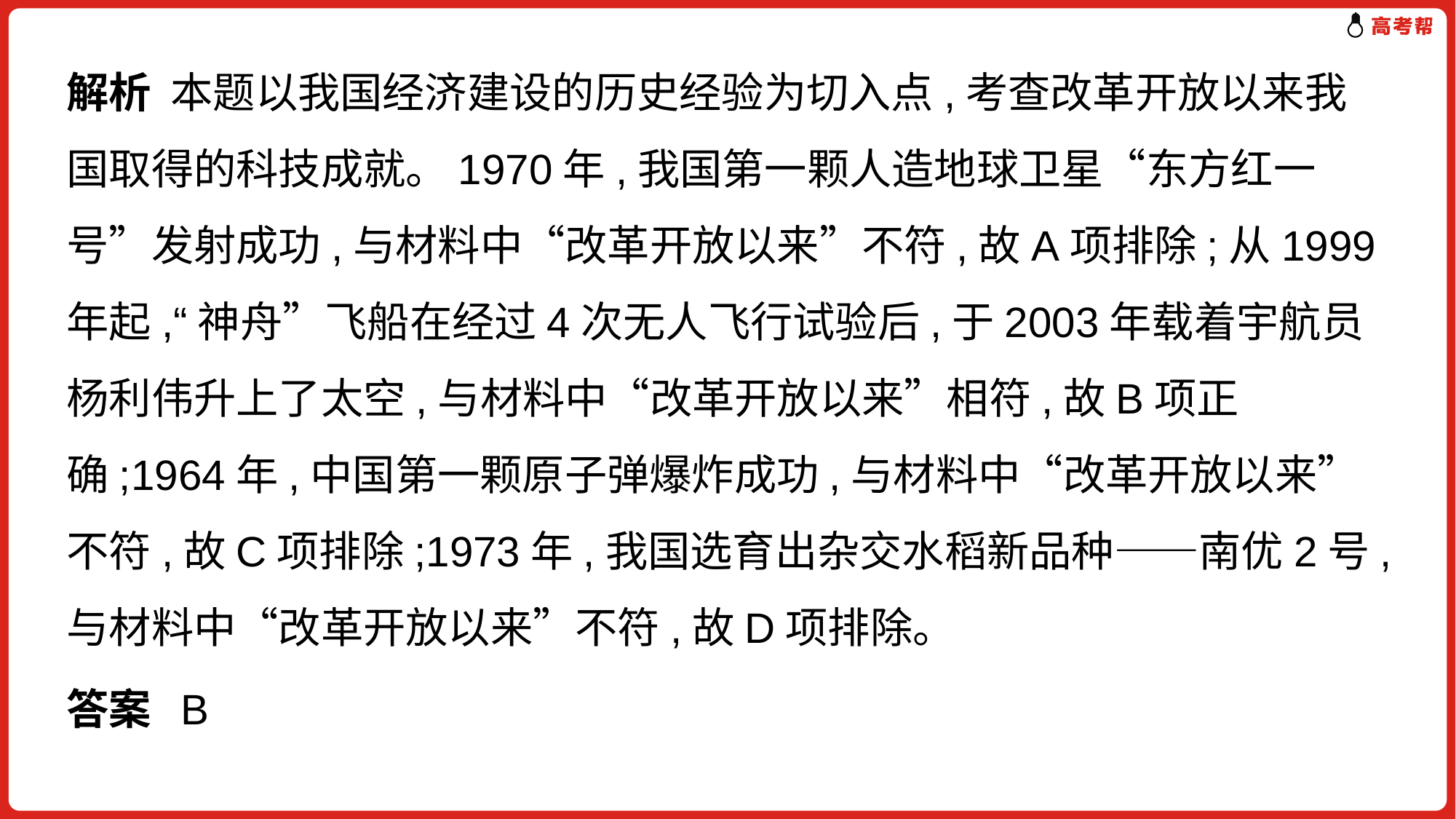

解析  本题以我国经济建设的历史经验为切入点,考查改革开放以来我国取得的科技成就。1970年,我国第一颗人造地球卫星“东方红一号”发射成功,与材料中“改革开放以来”不符,故A项排除;从1999年起,“神舟”飞船在经过4次无人飞行试验后,于2003年载着宇航员杨利伟升上了太空,与材料中“改革开放以来”相符,故B项正确;1964年,中国第一颗原子弹爆炸成功,与材料中“改革开放以来”不符,故C项排除;1973年,我国选育出杂交水稻新品种——南优2号,与材料中“改革开放以来”不符,故D项排除。
答案  B